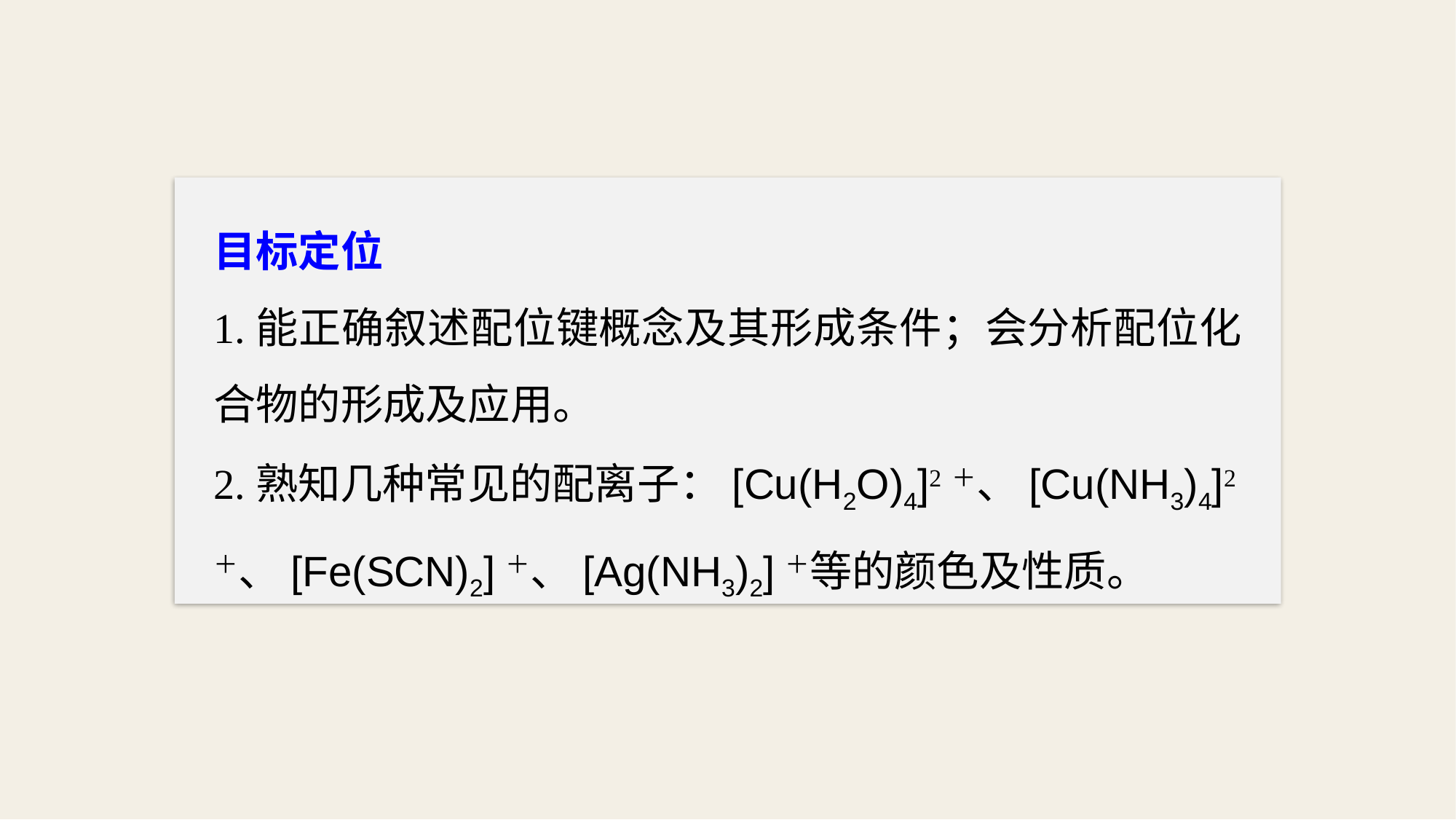

目标定位
1.能正确叙述配位键概念及其形成条件；会分析配位化合物的形成及应用。
2.熟知几种常见的配离子：[Cu(H2O)4]2＋、[Cu(NH3)4]2＋、[Fe(SCN)2]＋、[Ag(NH3)2]＋等的颜色及性质。